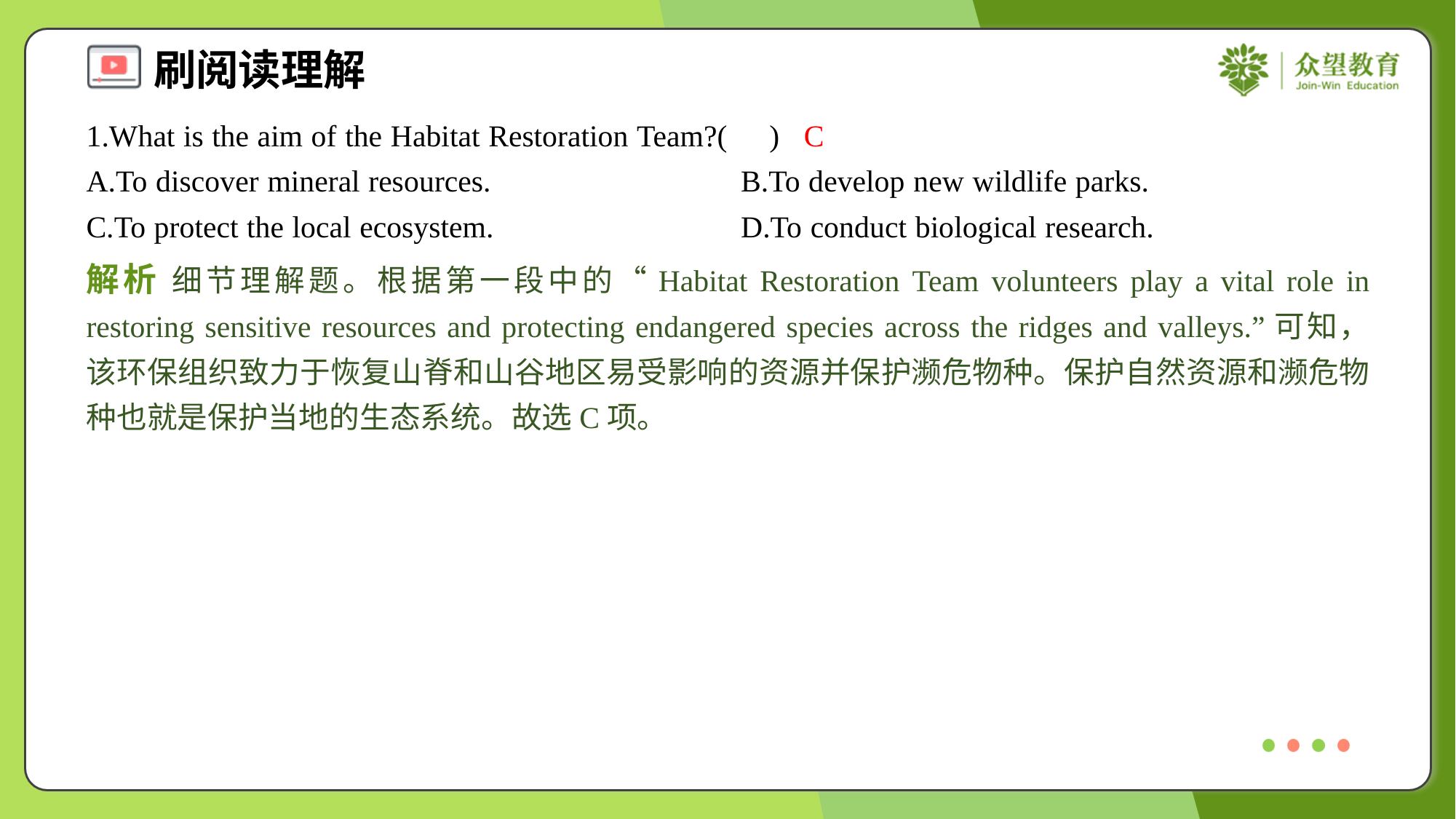

1.What is the aim of the Habitat Restoration Team?(     )
C
A.To discover mineral resources.	B.To develop new wildlife parks.
C.To protect the local ecosystem.	D.To conduct biological research.
解析 细节理解题。根据第一段中的“Habitat Restoration Team volunteers play a vital role in restoring sensitive resources and protecting endangered species across the ridges and valleys.”可知，该环保组织致力于恢复山脊和山谷地区易受影响的资源并保护濒危物种。保护自然资源和濒危物种也就是保护当地的生态系统。故选C项。